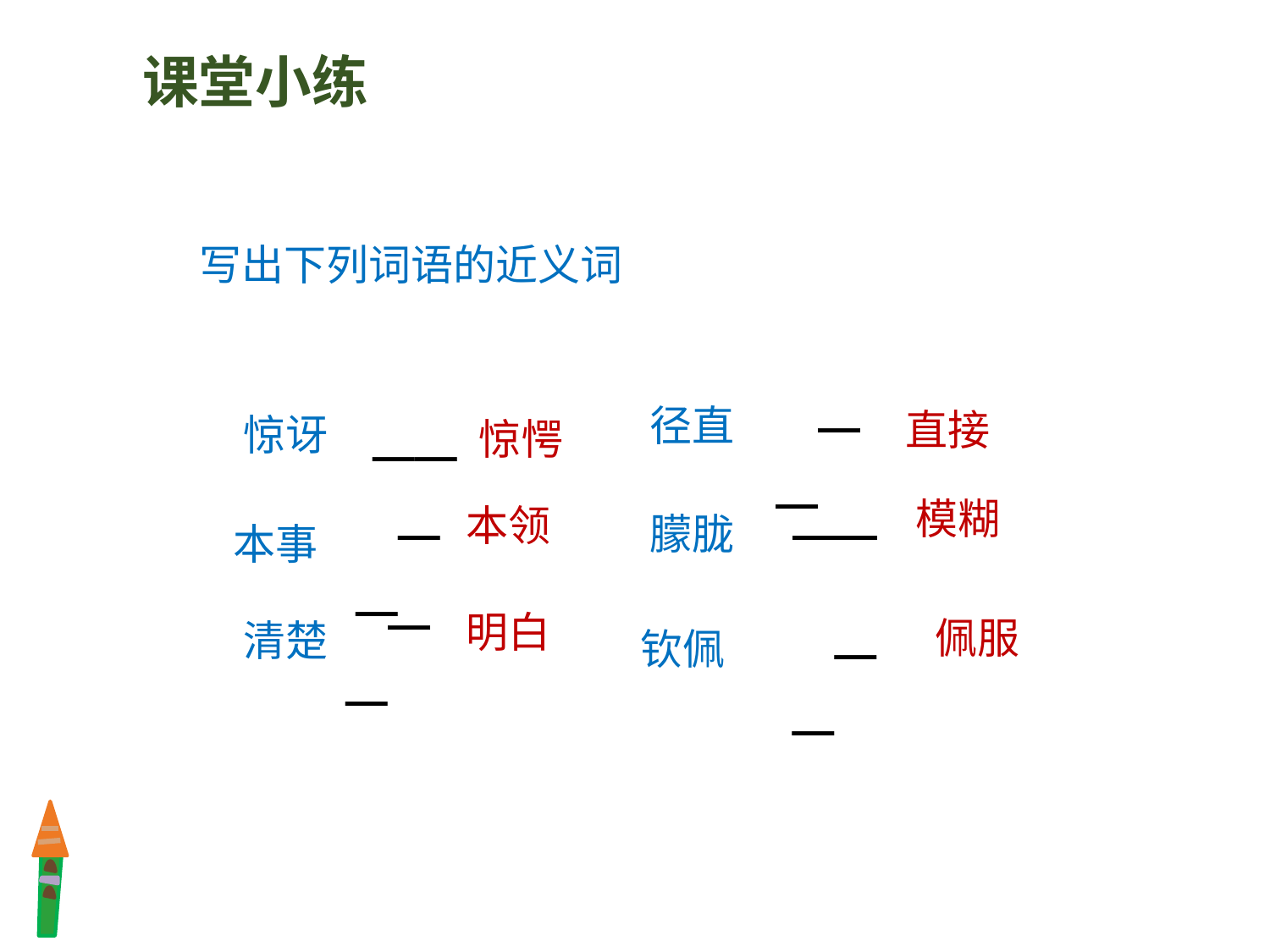

课堂小练
写出下列词语的近义词
径直
——
惊讶
——
直接
惊愕
朦胧
——
——
本事
模糊
本领
——
清楚
钦佩
——
明白
佩服